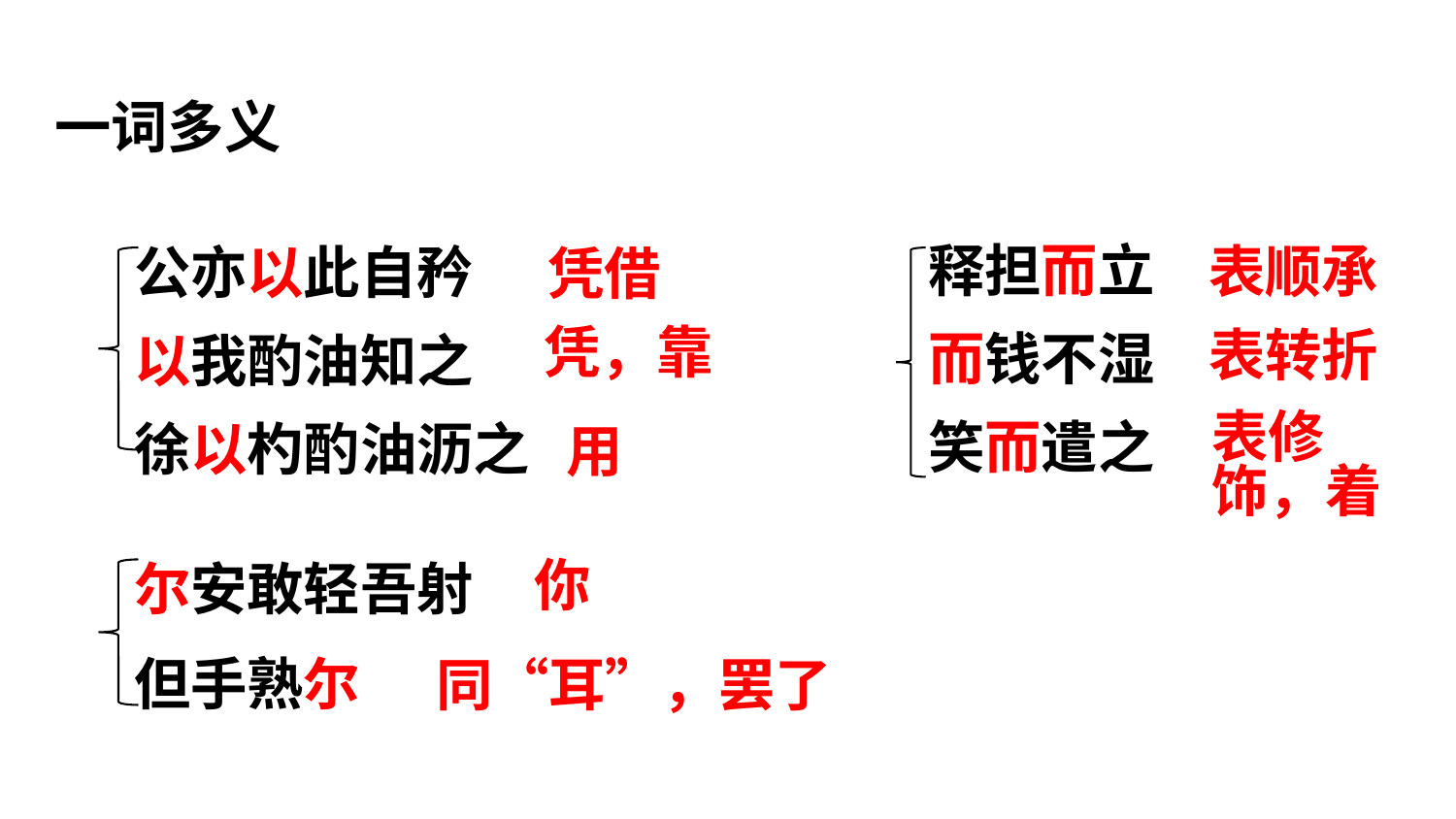

一词多义
释担而立
而钱不湿
笑而遣之
公亦以此自矜
以我酌油知之
徐以杓酌油沥之
表顺承
凭借

凭，靠
表转折
表修饰，着
用
尔安敢轻吾射
但手熟尔
你

同“耳”，罢了